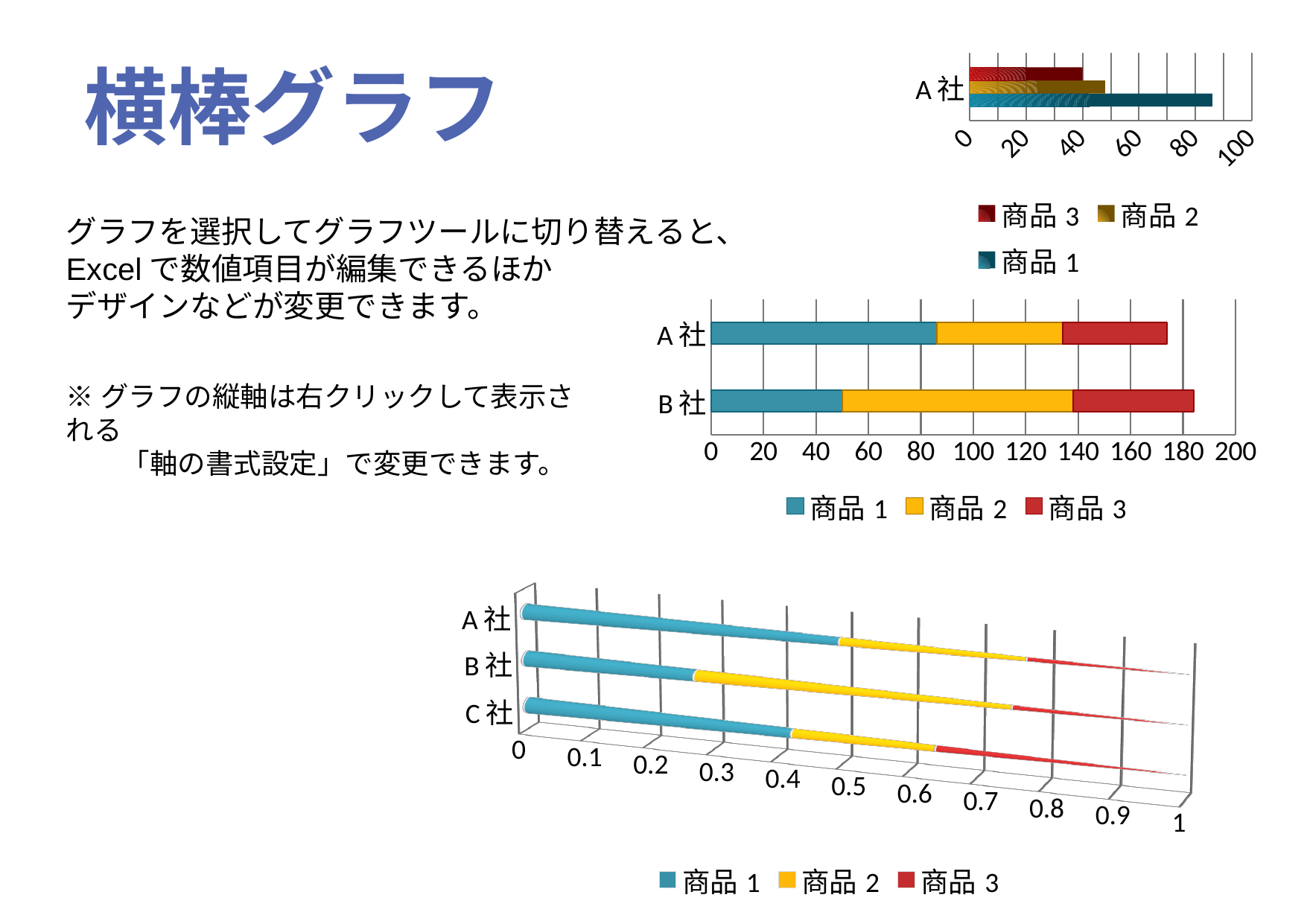

横棒グラフ

### Chart

| Category | 商品1 | 商品2 | 商品3 |
|---|---|---|---|
| A社 | 86.0 | 48.0 | 40.0 |
グラフを選択してグラフツールに切り替えると、
Excelで数値項目が編集できるほか
デザインなどが変更できます。

### Chart

| Category | 商品1 | 商品2 | 商品3 |
|---|---|---|---|
| B社 | 50.0 | 88.0 | 46.0 |
| A社 | 86.0 | 48.0 | 40.0 |
※グラフの縦軸は右クリックして表示される
　　「軸の書式設定」で変更できます。

[unsupported chart]